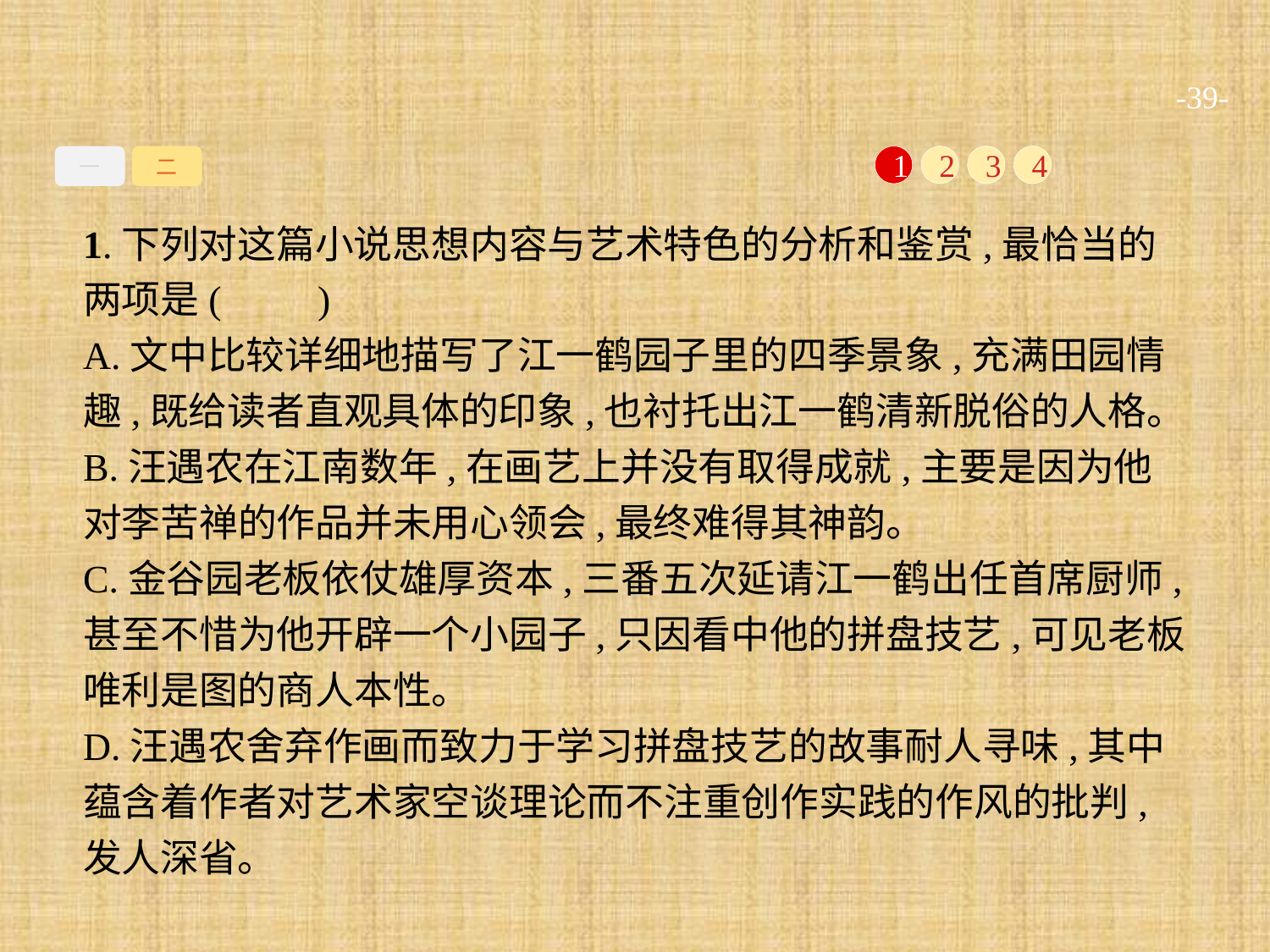

-39-
一
二
1
2
3
4
1.下列对这篇小说思想内容与艺术特色的分析和鉴赏,最恰当的两项是(　　)
A.文中比较详细地描写了江一鹤园子里的四季景象,充满田园情趣,既给读者直观具体的印象,也衬托出江一鹤清新脱俗的人格。
B.汪遇农在江南数年,在画艺上并没有取得成就,主要是因为他对李苦禅的作品并未用心领会,最终难得其神韵。
C.金谷园老板依仗雄厚资本,三番五次延请江一鹤出任首席厨师,甚至不惜为他开辟一个小园子,只因看中他的拼盘技艺,可见老板唯利是图的商人本性。
D.汪遇农舍弃作画而致力于学习拼盘技艺的故事耐人寻味,其中蕴含着作者对艺术家空谈理论而不注重创作实践的作风的批判,发人深省。